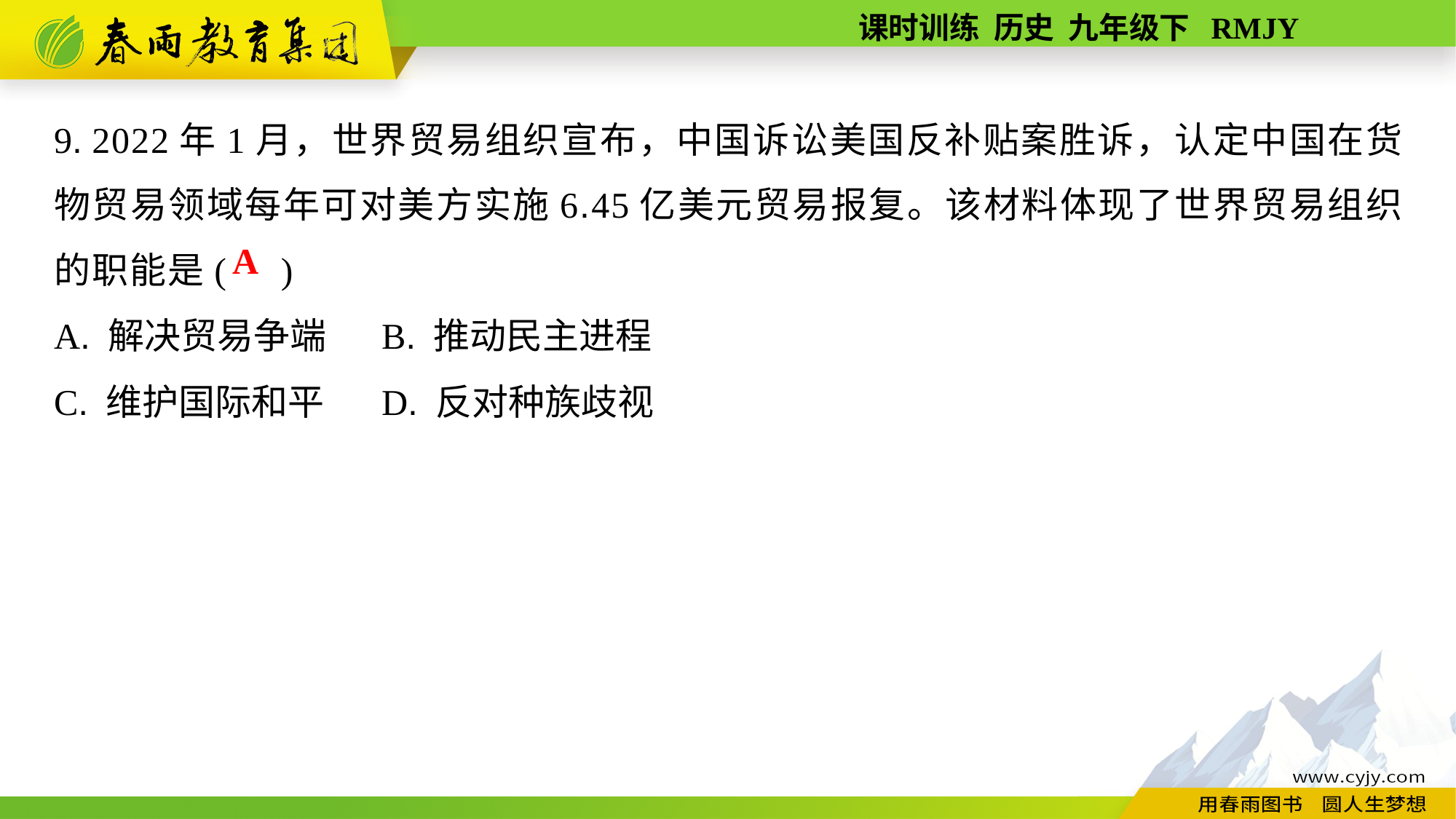

9. 2022年1月，世界贸易组织宣布，中国诉讼美国反补贴案胜诉，认定中国在货物贸易领域每年可对美方实施6.45亿美元贸易报复。该材料体现了世界贸易组织的职能是(     )
A. 解决贸易争端	B. 推动民主进程
C. 维护国际和平	D. 反对种族歧视
A